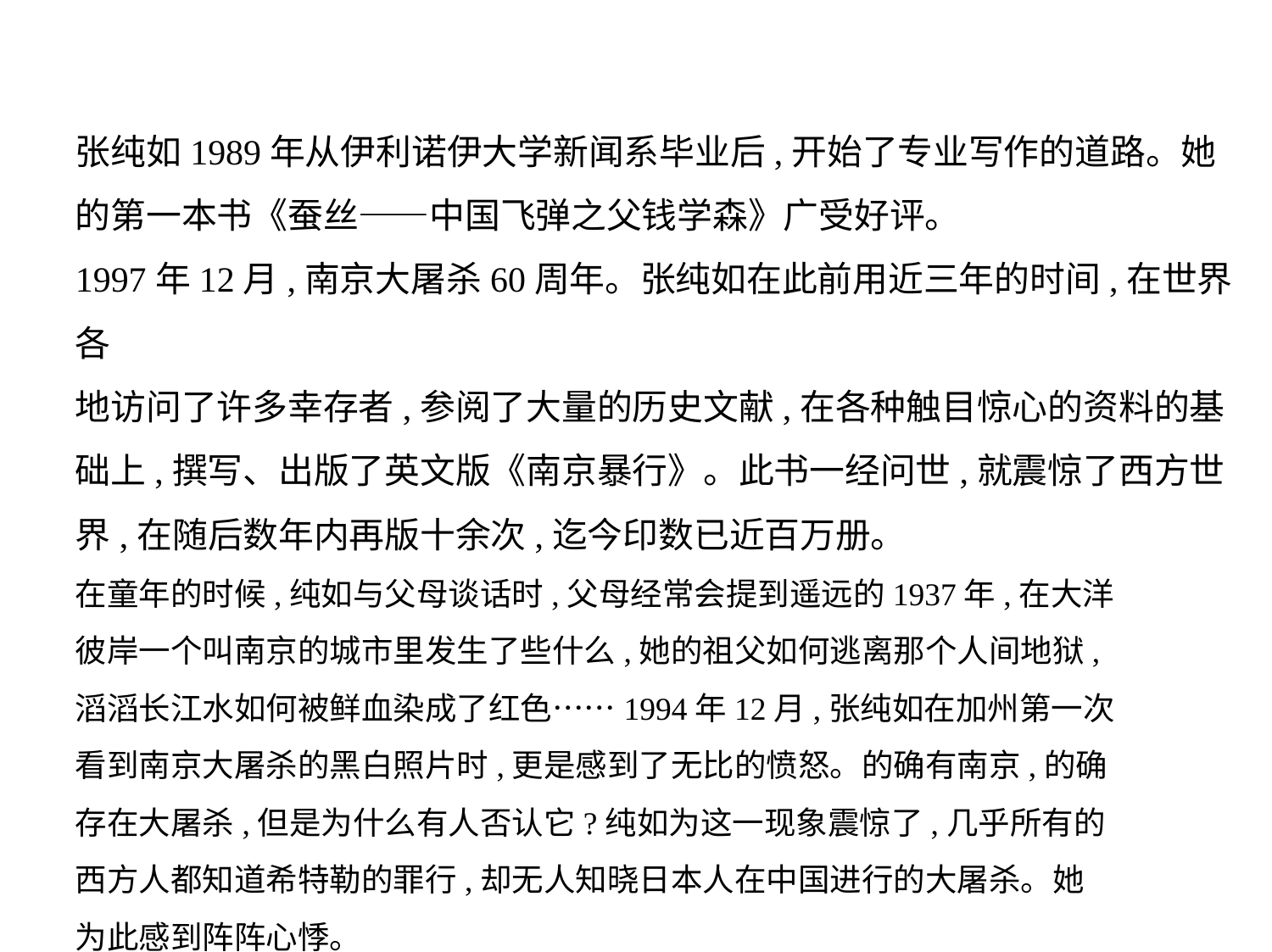

张纯如1989年从伊利诺伊大学新闻系毕业后,开始了专业写作的道路。她
的第一本书《蚕丝——中国飞弹之父钱学森》广受好评。
1997年12月,南京大屠杀60周年。张纯如在此前用近三年的时间,在世界各
地访问了许多幸存者,参阅了大量的历史文献,在各种触目惊心的资料的基
础上,撰写、出版了英文版《南京暴行》。此书一经问世,就震惊了西方世
界,在随后数年内再版十余次,迄今印数已近百万册。
在童年的时候,纯如与父母谈话时,父母经常会提到遥远的1937年,在大洋
彼岸一个叫南京的城市里发生了些什么,她的祖父如何逃离那个人间地狱,
滔滔长江水如何被鲜血染成了红色……1994年12月,张纯如在加州第一次
看到南京大屠杀的黑白照片时,更是感到了无比的愤怒。的确有南京,的确
存在大屠杀,但是为什么有人否认它?纯如为这一现象震惊了,几乎所有的
西方人都知道希特勒的罪行,却无人知晓日本人在中国进行的大屠杀。她
为此感到阵阵心悸。